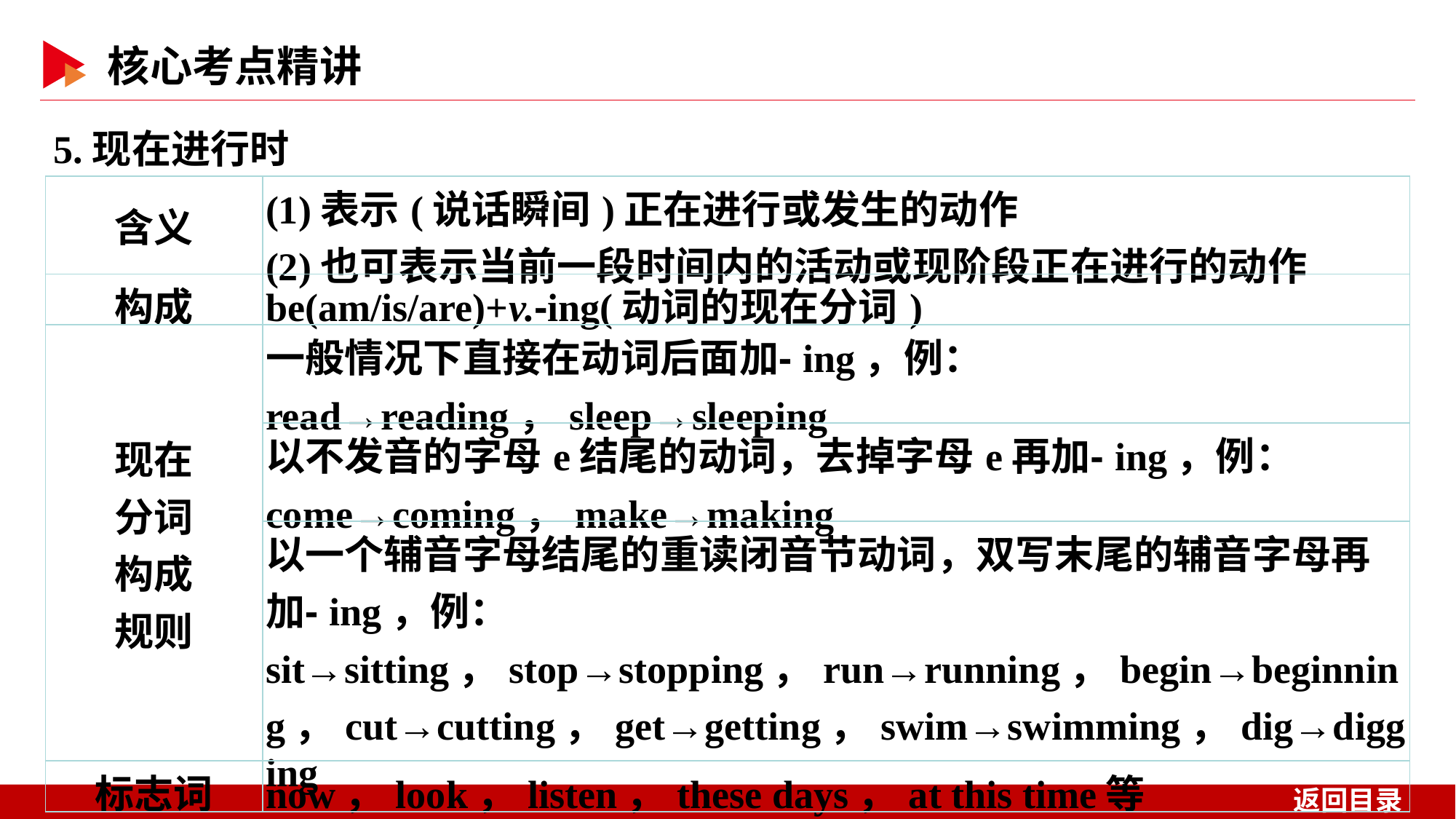

5.现在进行时
| 含义 | (1)表示(说话瞬间)正在进行或发生的动作 (2)也可表示当前一段时间内的活动或现阶段正在进行的动作 |
| --- | --- |
| 构成 | be(am/is/are)+v.⁃ing(动词的现在分词) |
| 现在 分词 构成 规则 | 一般情况下直接在动词后面加⁃ing，例：read→reading，sleep→sleeping |
|  | 以不发音的字母e结尾的动词，去掉字母e再加⁃ing，例：come→coming，make→making |
|  | 以一个辅音字母结尾的重读闭音节动词，双写末尾的辅音字母再加⁃ing，例：sit→sitting，stop→stopping，run→running，begin→beginning，cut→cutting，get→getting，swim→swimming，dig→digging |
| 标志词 | now，look，listen，these days，at this time等 |